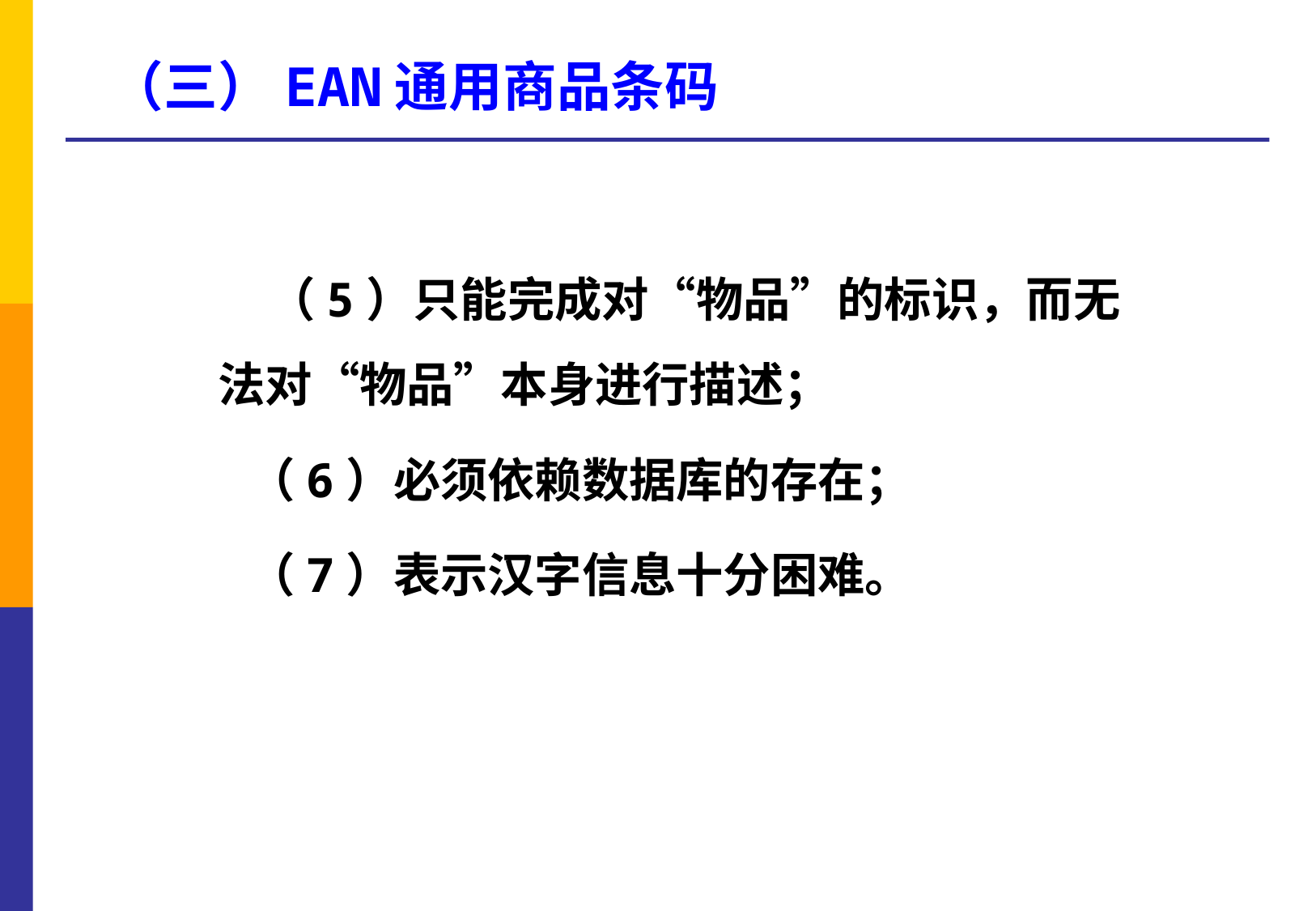

（三）EAN通用商品条码
        （5）只能完成对“物品”的标识，而无法对“物品”本身进行描述；
      （6）必须依赖数据库的存在；
      （7）表示汉字信息十分困难。